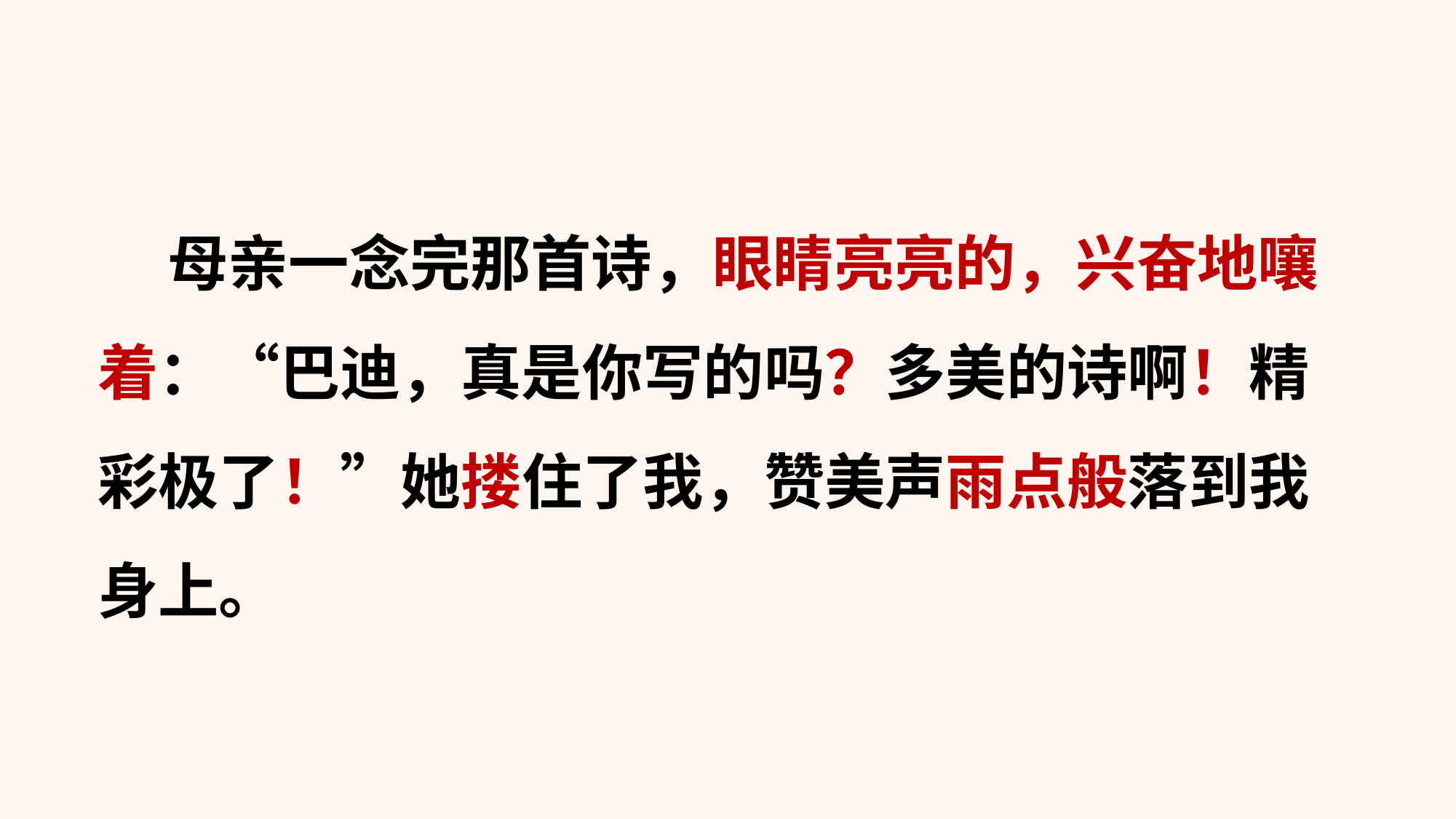

母亲一念完那首诗，眼睛亮亮的，兴奋地嚷着：“巴迪，真是你写的吗？多美的诗啊！精彩极了！”她搂住了我，赞美声雨点般落到我身上。